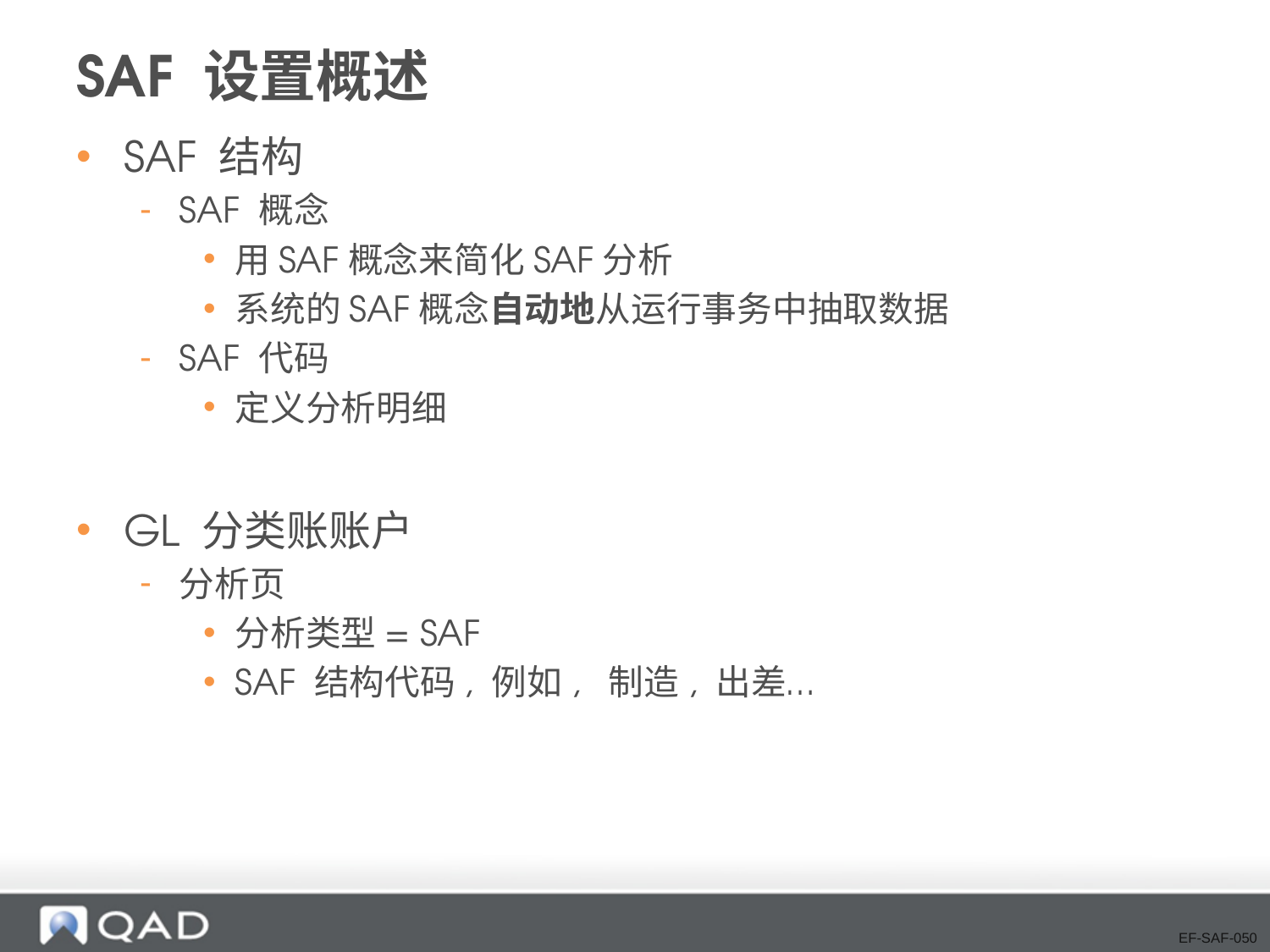

# SAF 设置概述
SAF 结构
SAF 概念
用SAF概念来简化SAF分析
系统的SAF概念自动地从运行事务中抽取数据
SAF 代码
定义分析明细

GL 分类账账户
分析页
分析类型= SAF
SAF 结构代码, 例如,  制造, 出差…

EF-SAF-050